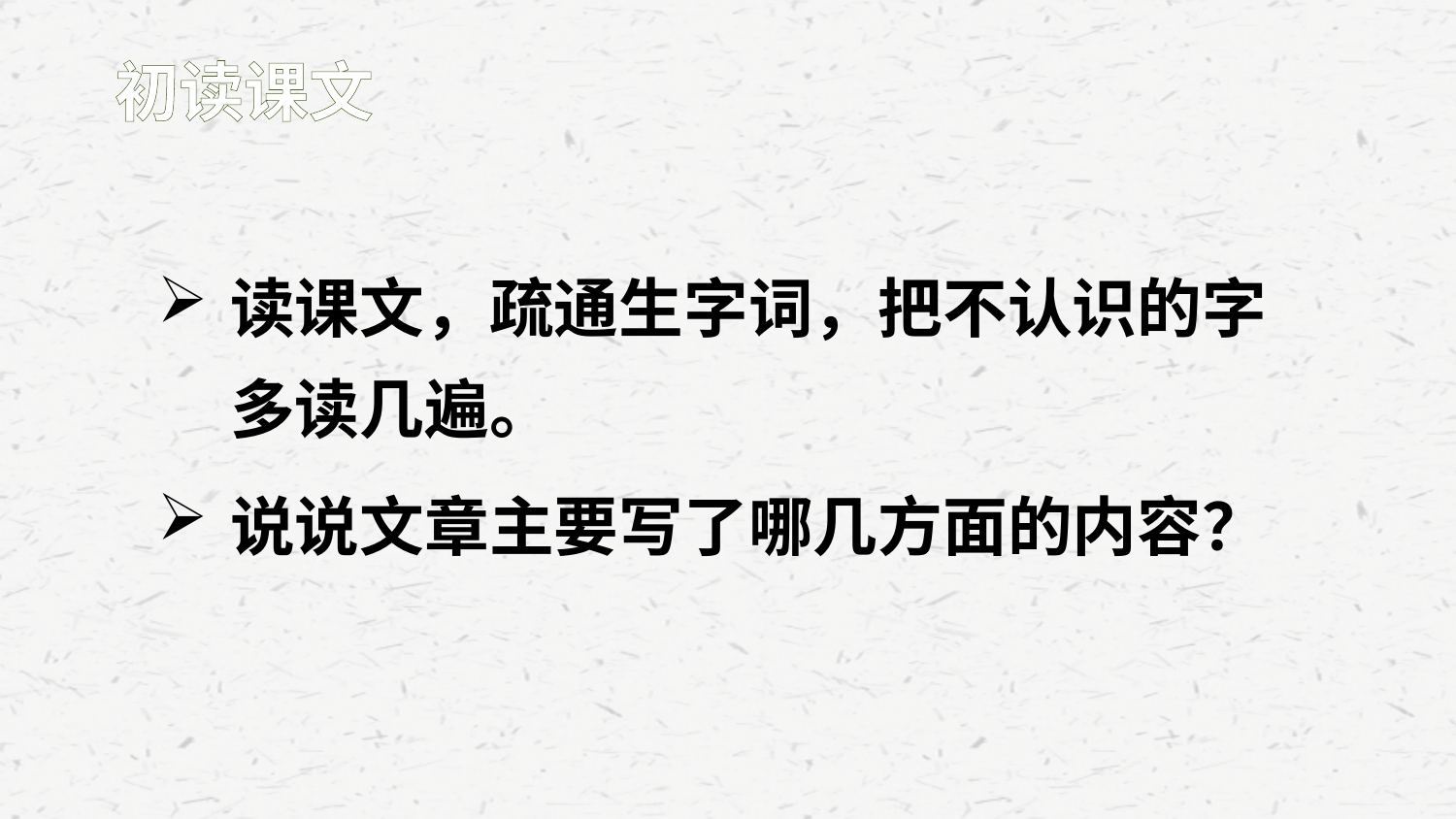

初读课文
读课文，疏通生字词，把不认识的字多读几遍。
说说文章主要写了哪几方面的内容？